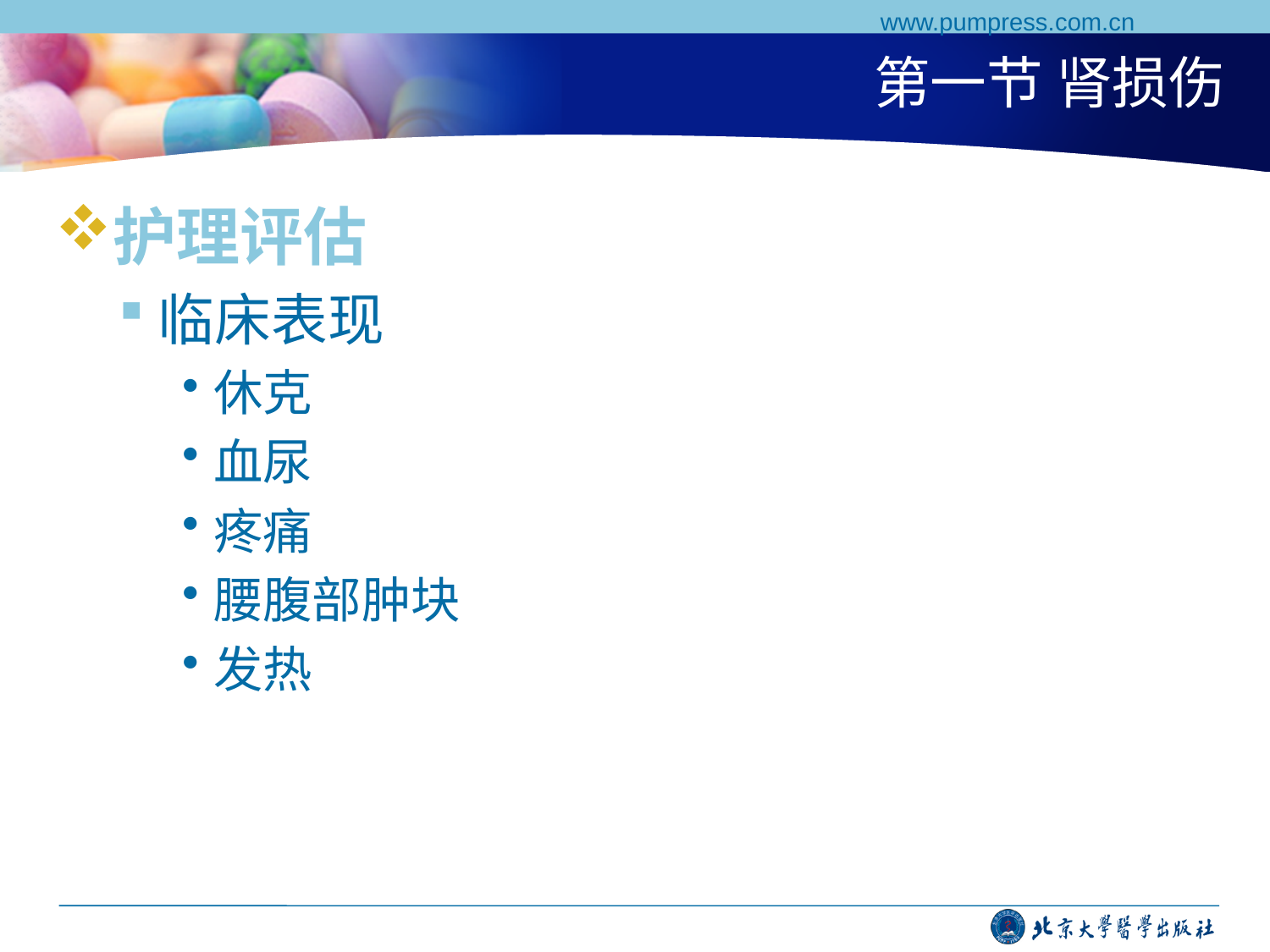

www.pumpress.com.cn
# 第一节 肾损伤
护理评估
临床表现
休克
血尿
疼痛
腰腹部肿块
发热